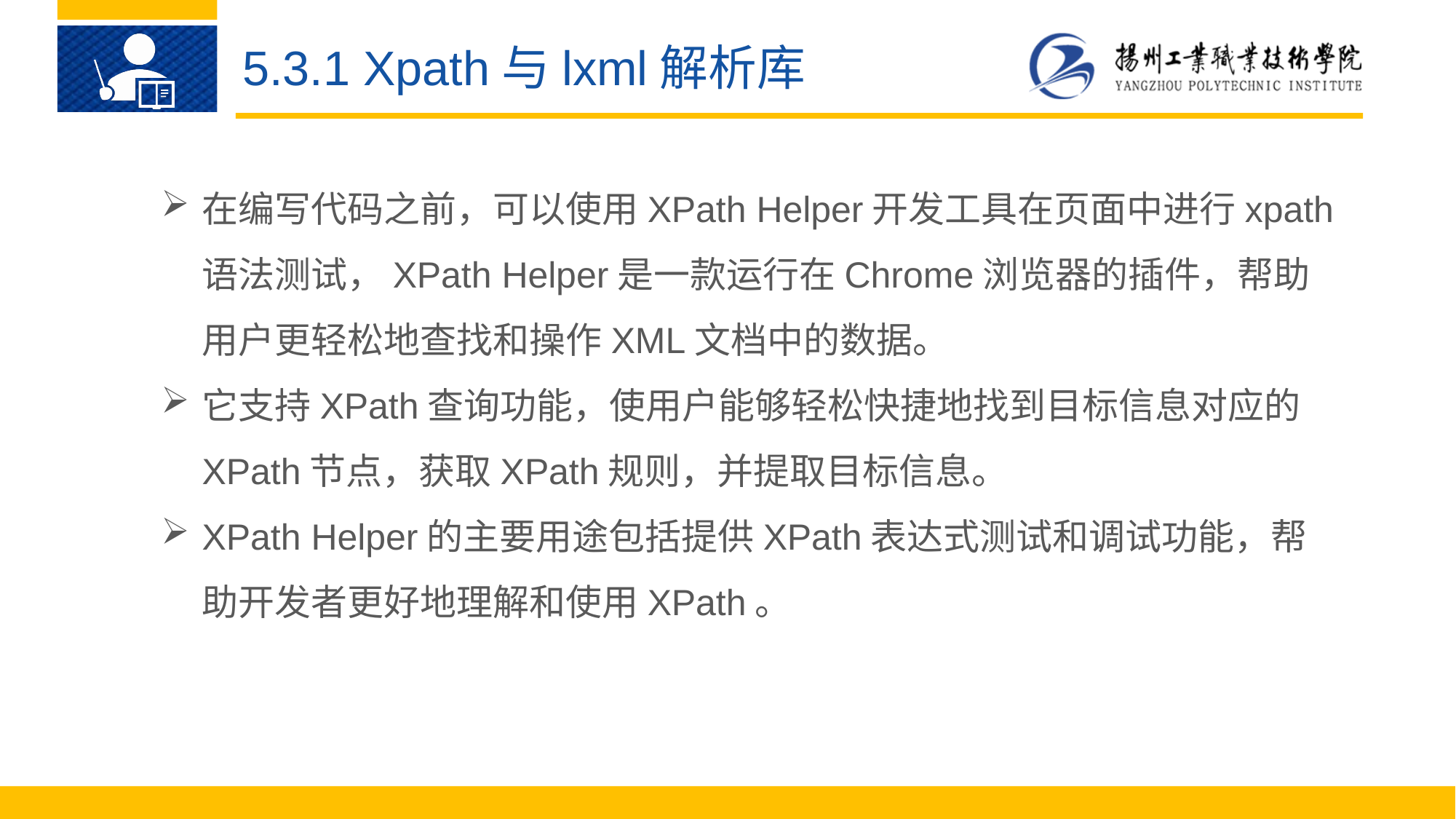

5.3.1 Xpath与lxml解析库
在编写代码之前，可以使用XPath Helper开发工具在页面中进行xpath语法测试，XPath Helper是一款运行在Chrome浏览器的插件，帮助用户更轻松地查找和操作XML文档中的数据。
它支持XPath查询功能，使用户能够轻松快捷地找到目标信息对应的XPath节点，获取XPath规则，并提取目标信息。
XPath Helper的主要用途包括提供XPath表达式测试和调试功能，帮助开发者更好地理解和使用XPath。